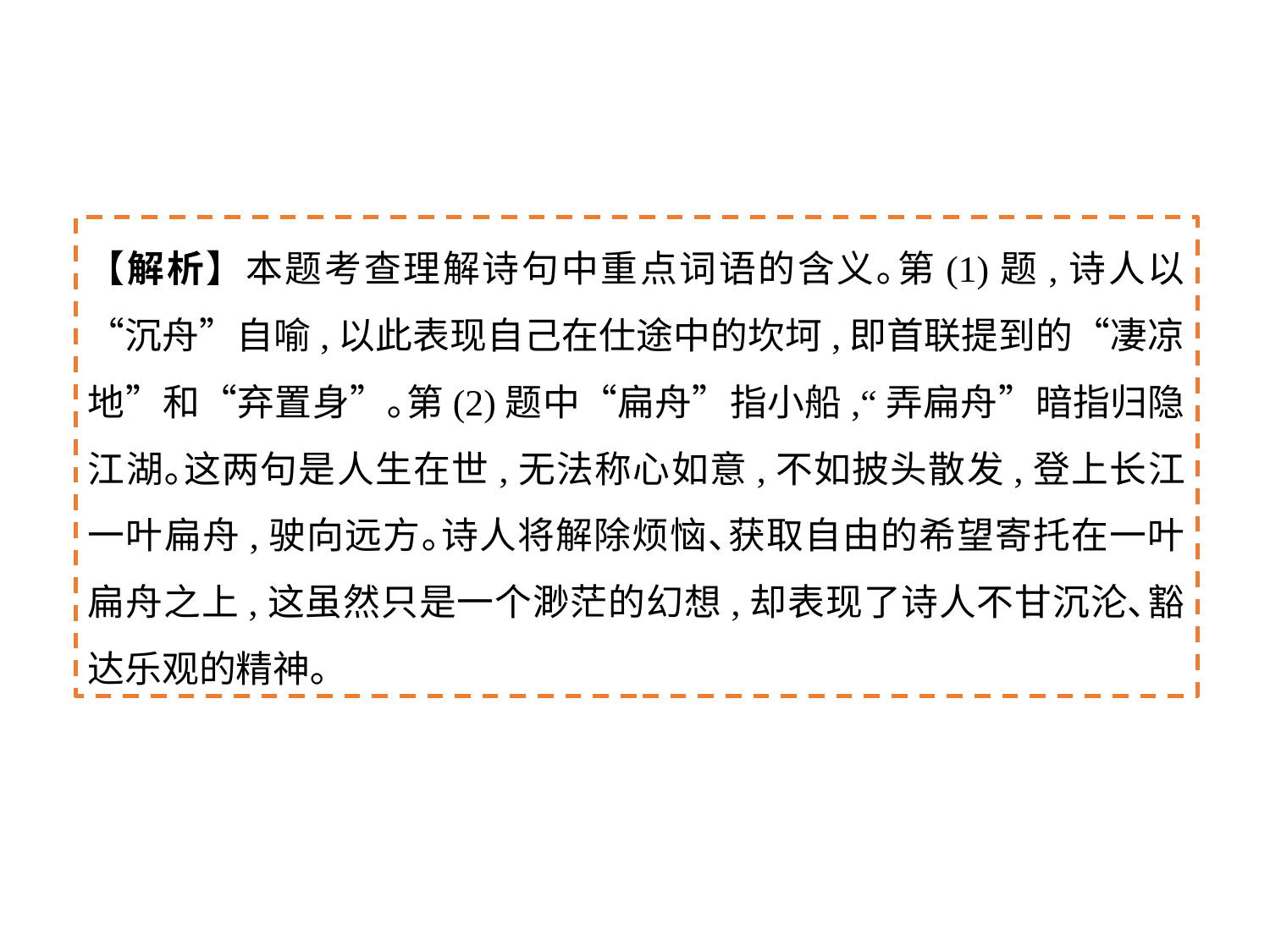

【解析】本题考查理解诗句中重点词语的含义｡第(1)题,诗人以“沉舟”自喻,以此表现自己在仕途中的坎坷,即首联提到的“凄凉地”和“弃置身”｡第(2)题中“扁舟”指小船,“弄扁舟”暗指归隐江湖｡这两句是人生在世,无法称心如意,不如披头散发,登上长江一叶扁舟,驶向远方｡诗人将解除烦恼､获取自由的希望寄托在一叶扁舟之上,这虽然只是一个渺茫的幻想,却表现了诗人不甘沉沦､豁达乐观的精神｡